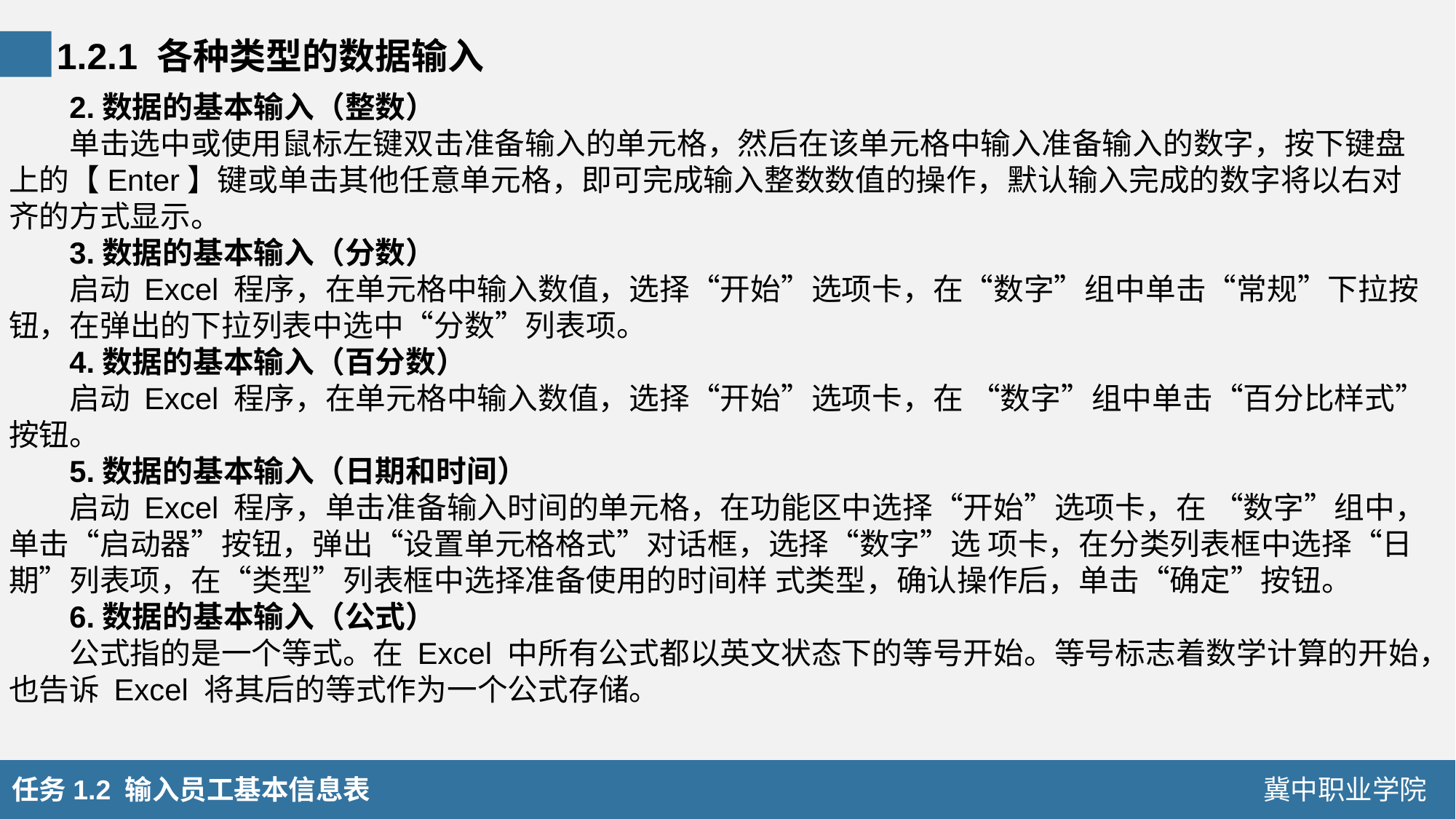

1.2.1 各种类型的数据输入
2.数据的基本输入（整数）
单击选中或使用鼠标左键双击准备输入的单元格，然后在该单元格中输入准备输入的数字，按下键盘上的【Enter】键或单击其他任意单元格，即可完成输入整数数值的操作，默认输入完成的数字将以右对齐的方式显示。
3.数据的基本输入（分数）
启动 Excel 程序，在单元格中输入数值，选择“开始”选项卡，在“数字”组中单击“常规”下拉按钮，在弹出的下拉列表中选中“分数”列表项。
4.数据的基本输入（百分数）
启动 Excel 程序，在单元格中输入数值，选择“开始”选项卡，在 “数字”组中单击“百分比样式”按钮。
5.数据的基本输入（日期和时间）
启动 Excel 程序，单击准备输入时间的单元格，在功能区中选择“开始”选项卡，在 “数字”组中，单击“启动器”按钮，弹出“设置单元格格式”对话框，选择“数字”选 项卡，在分类列表框中选择“日期”列表项，在“类型”列表框中选择准备使用的时间样 式类型，确认操作后，单击“确定”按钮。
6.数据的基本输入（公式）
公式指的是一个等式。在 Excel 中所有公式都以英文状态下的等号开始。等号标志着数学计算的开始，也告诉 Excel 将其后的等式作为一个公式存储。

任务1.2 输入员工基本信息表
冀中职业学院